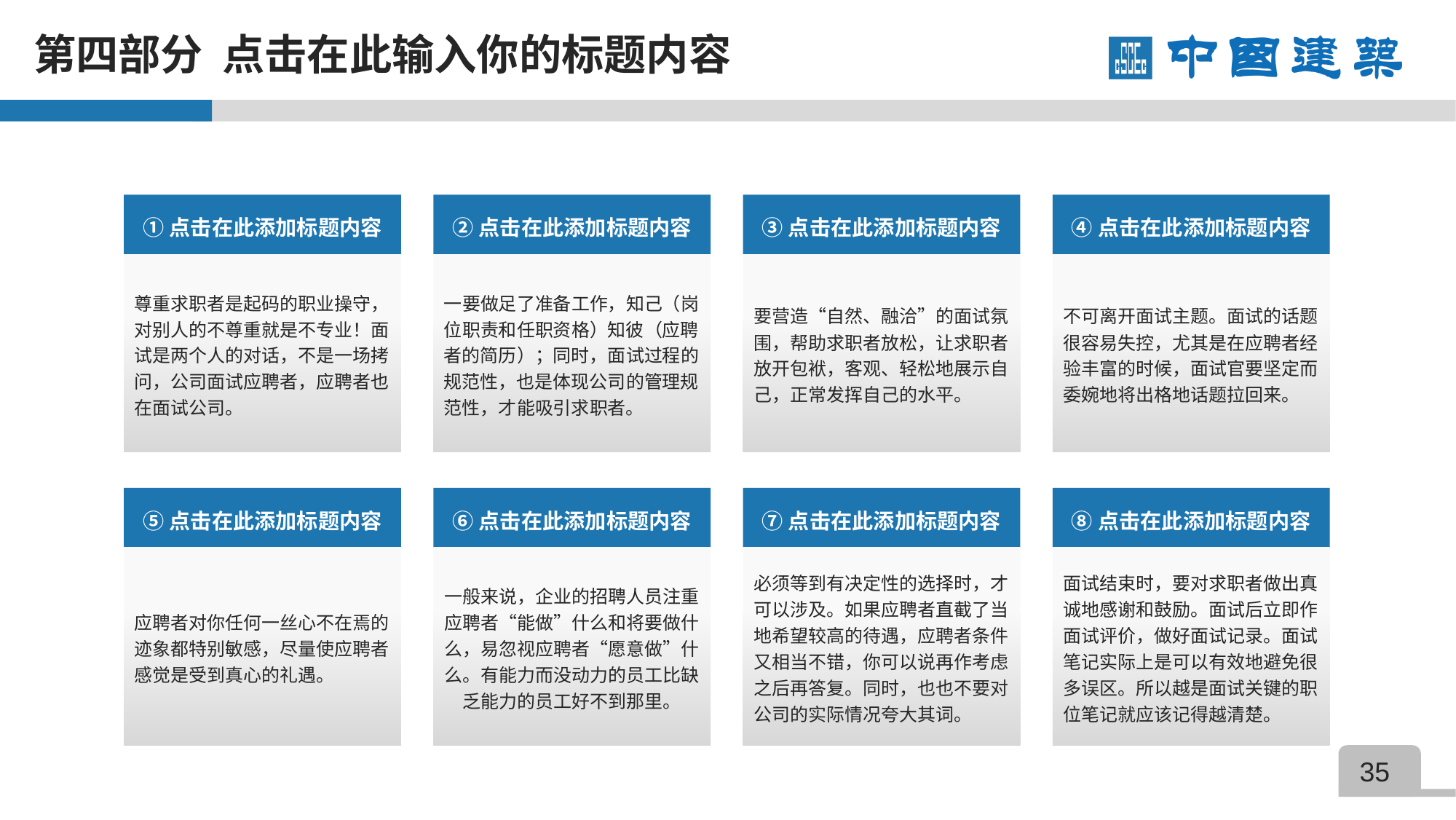

第四部分  点击在此输入你的标题内容
①点击在此添加标题内容
尊重求职者是起码的职业操守，对别人的不尊重就是不专业！面试是两个人的对话，不是一场拷问，公司面试应聘者，应聘者也在面试公司。
②点击在此添加标题内容
一要做足了准备工作，知己（岗位职责和任职资格）知彼（应聘者的简历）；同时，面试过程的规范性，也是体现公司的管理规范性，才能吸引求职者。
③点击在此添加标题内容
要营造“自然、融洽”的面试氛围，帮助求职者放松，让求职者放开包袱，客观、轻松地展示自己，正常发挥自己的水平。
④点击在此添加标题内容
不可离开面试主题。面试的话题很容易失控，尤其是在应聘者经验丰富的时候，面试官要坚定而委婉地将出格地话题拉回来。
⑤点击在此添加标题内容
应聘者对你任何一丝心不在焉的迹象都特别敏感，尽量使应聘者感觉是受到真心的礼遇。
⑥点击在此添加标题内容
一般来说，企业的招聘人员注重应聘者“能做”什么和将要做什么，易忽视应聘者“愿意做”什么。有能力而没动力的员工比缺乏能力的员工好不到那里。
⑦点击在此添加标题内容
必须等到有决定性的选择时，才可以涉及。如果应聘者直截了当地希望较高的待遇，应聘者条件又相当不错，你可以说再作考虑之后再答复。同时，也也不要对公司的实际情况夸大其词。
⑧点击在此添加标题内容
面试结束时，要对求职者做出真诚地感谢和鼓励。面试后立即作面试评价，做好面试记录。面试笔记实际上是可以有效地避免很多误区。所以越是面试关键的职位笔记就应该记得越清楚。